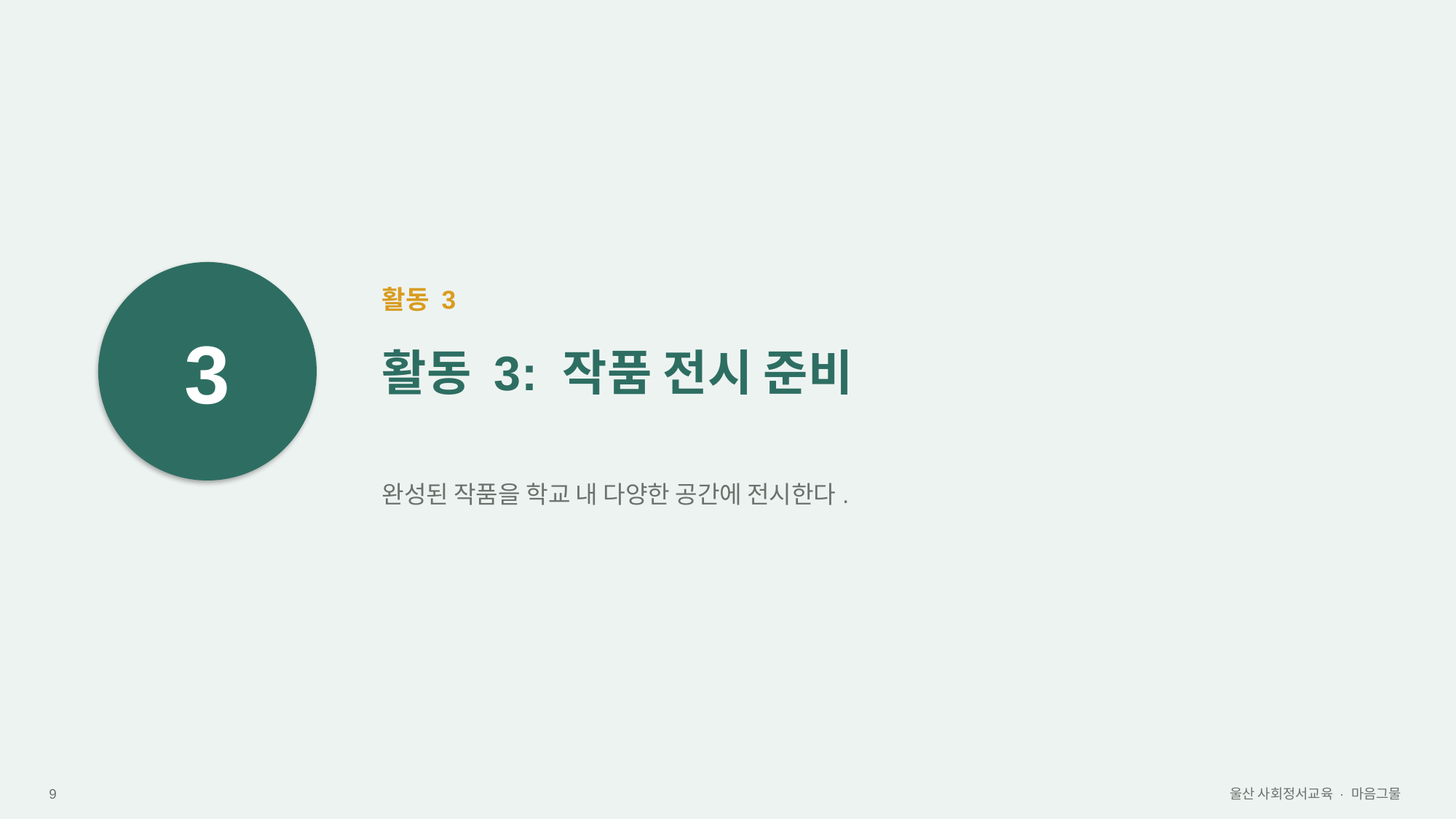

3
활동 3
활동 3: 작품 전시 준비
완성된 작품을 학교 내 다양한 공간에 전시한다.
9
울산 사회정서교육 · 마음그물